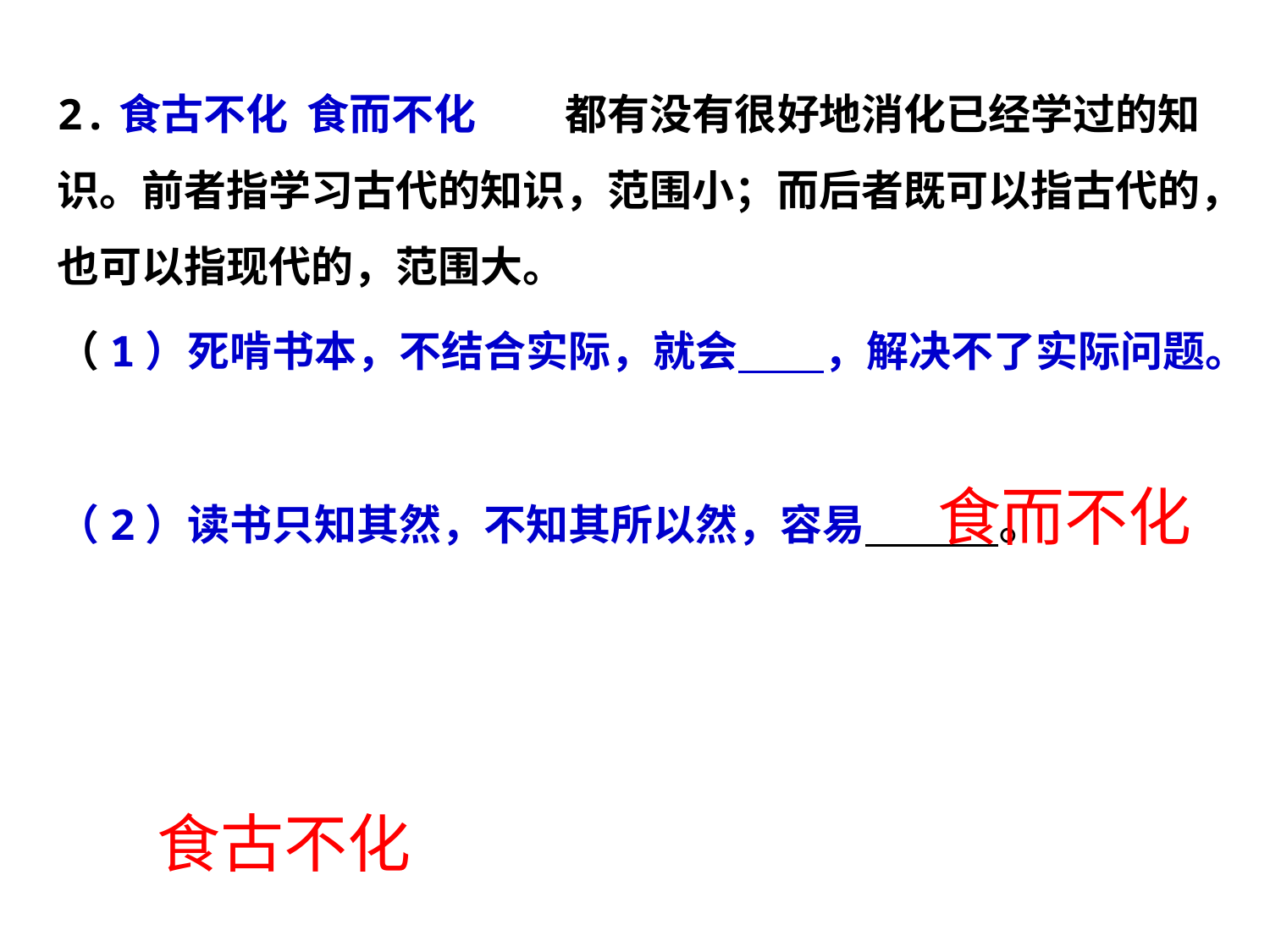

2.食古不化  食而不化	都有没有很好地消化已经学过的知识。前者指学习古代的知识，范围小；而后者既可以指古代的，也可以指现代的，范围大。
（1）死啃书本，不结合实际，就会         ，解决不了实际问题。
（2）读书只知其然，不知其所以然，容易              。

食而不化
食古不化